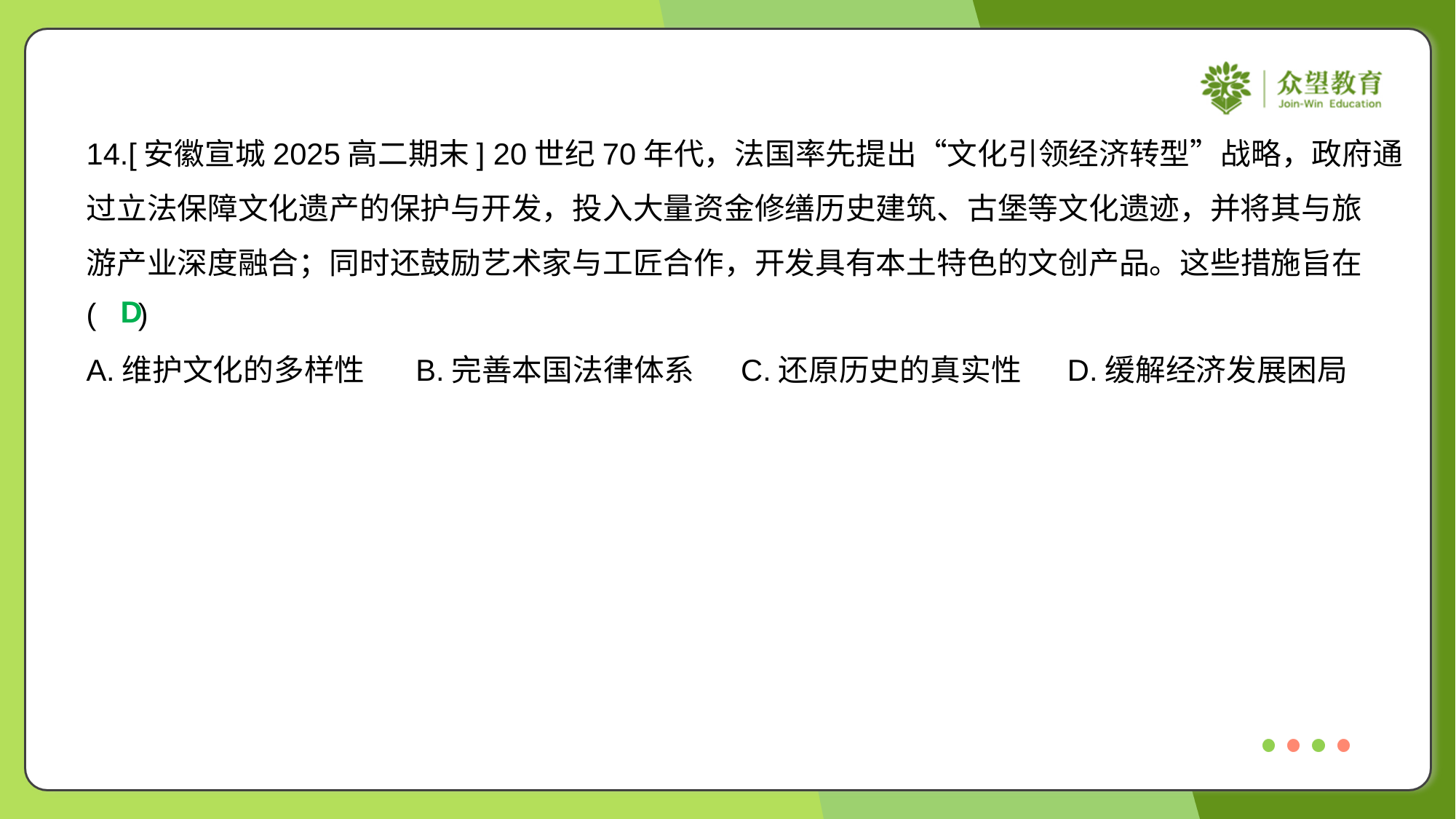

14.[安徽宣城2025高二期末] 20世纪70年代，法国率先提出“文化引领经济转型”战略，政府通
过立法保障文化遗产的保护与开发，投入大量资金修缮历史建筑、古堡等文化遗迹，并将其与旅
游产业深度融合；同时还鼓励艺术家与工匠合作，开发具有本土特色的文创产品。这些措施旨在
(     )
D
A.维护文化的多样性	B.完善本国法律体系	C.还原历史的真实性	D.缓解经济发展困局